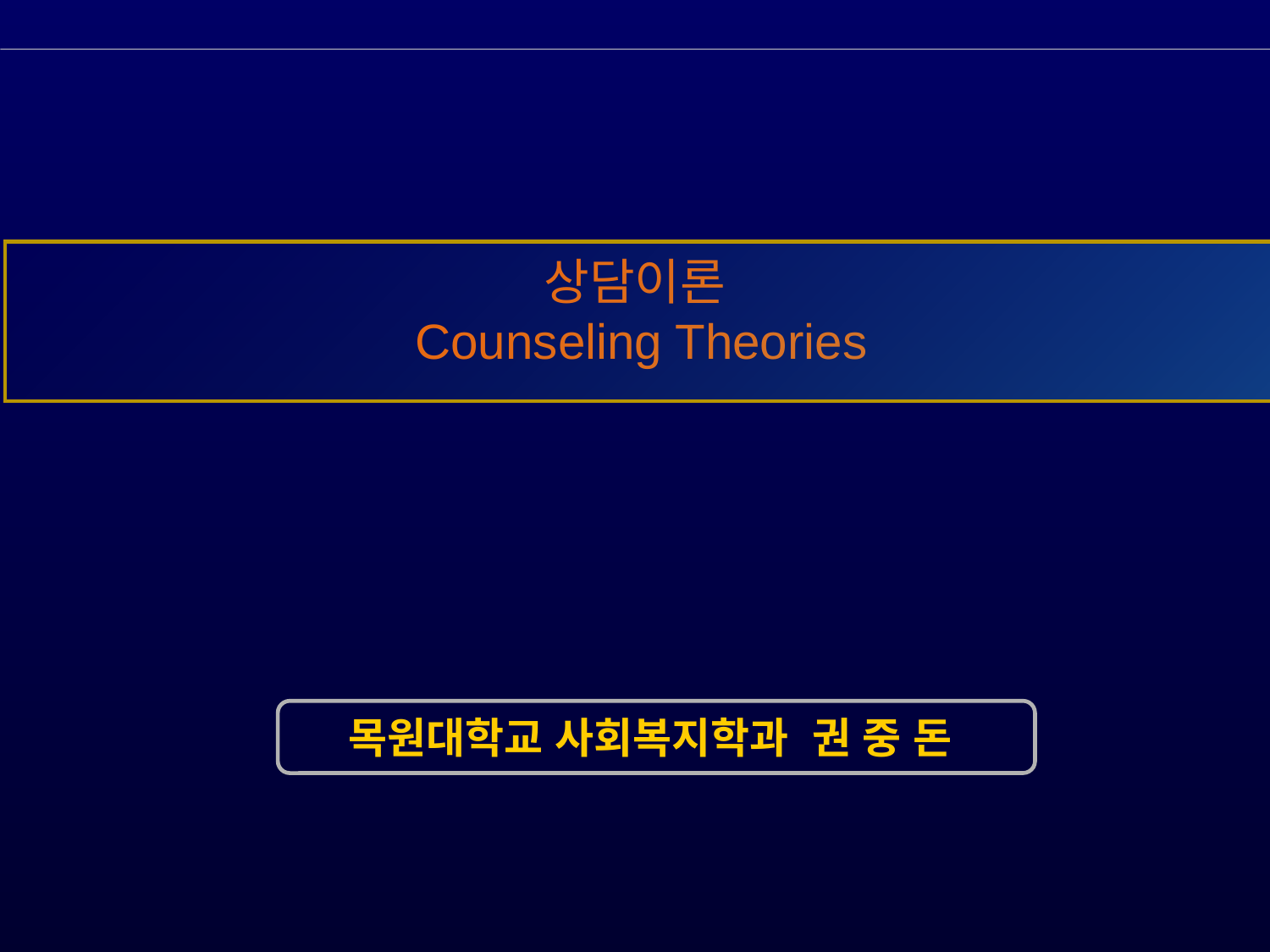

상담이론
 Counseling Theories
목원대학교 사회복지학과  권 중 돈